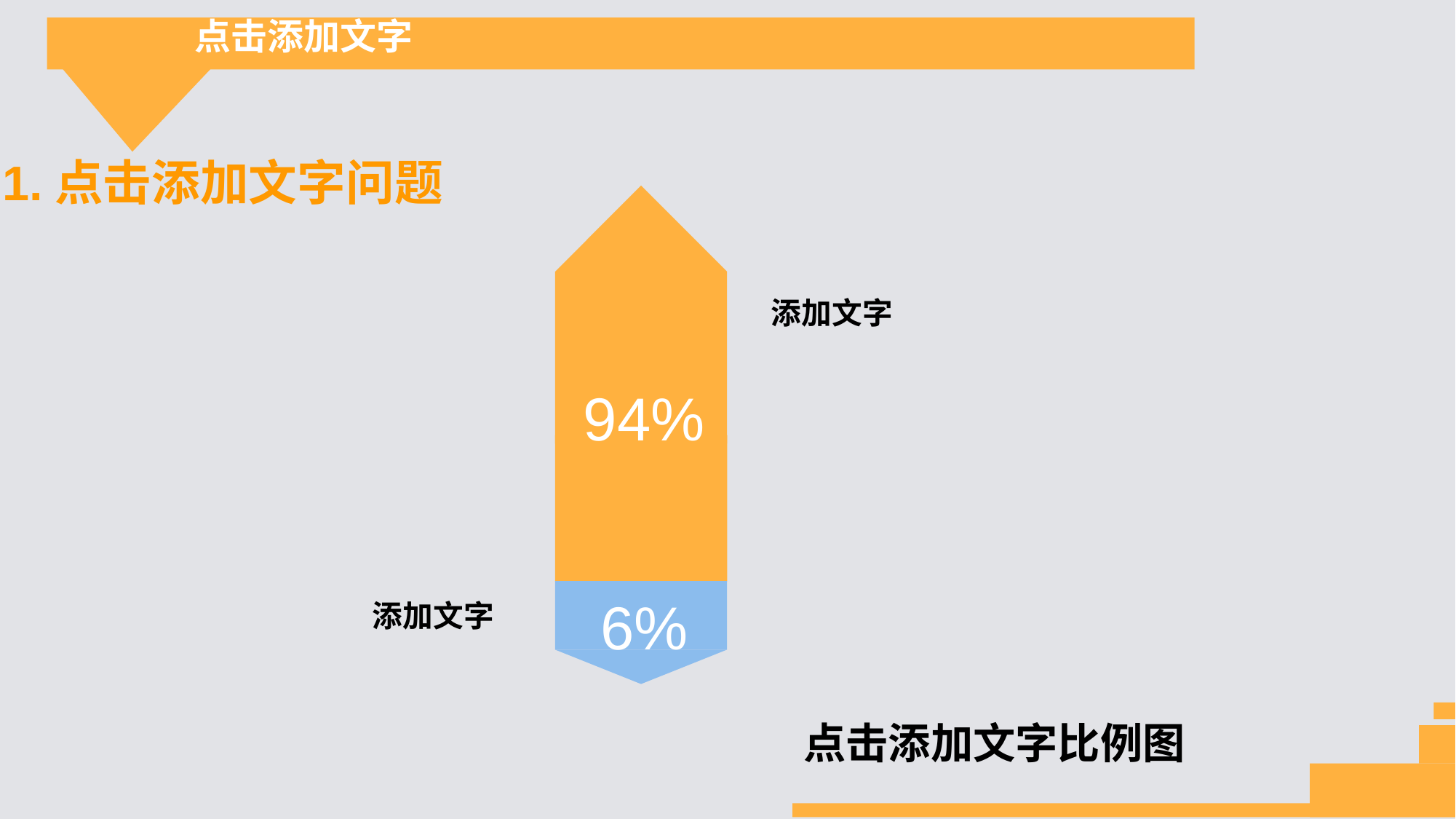

点击添加文字

1.点击添加文字问题

94%
添加文字

6%
添加文字

点击添加文字比例图